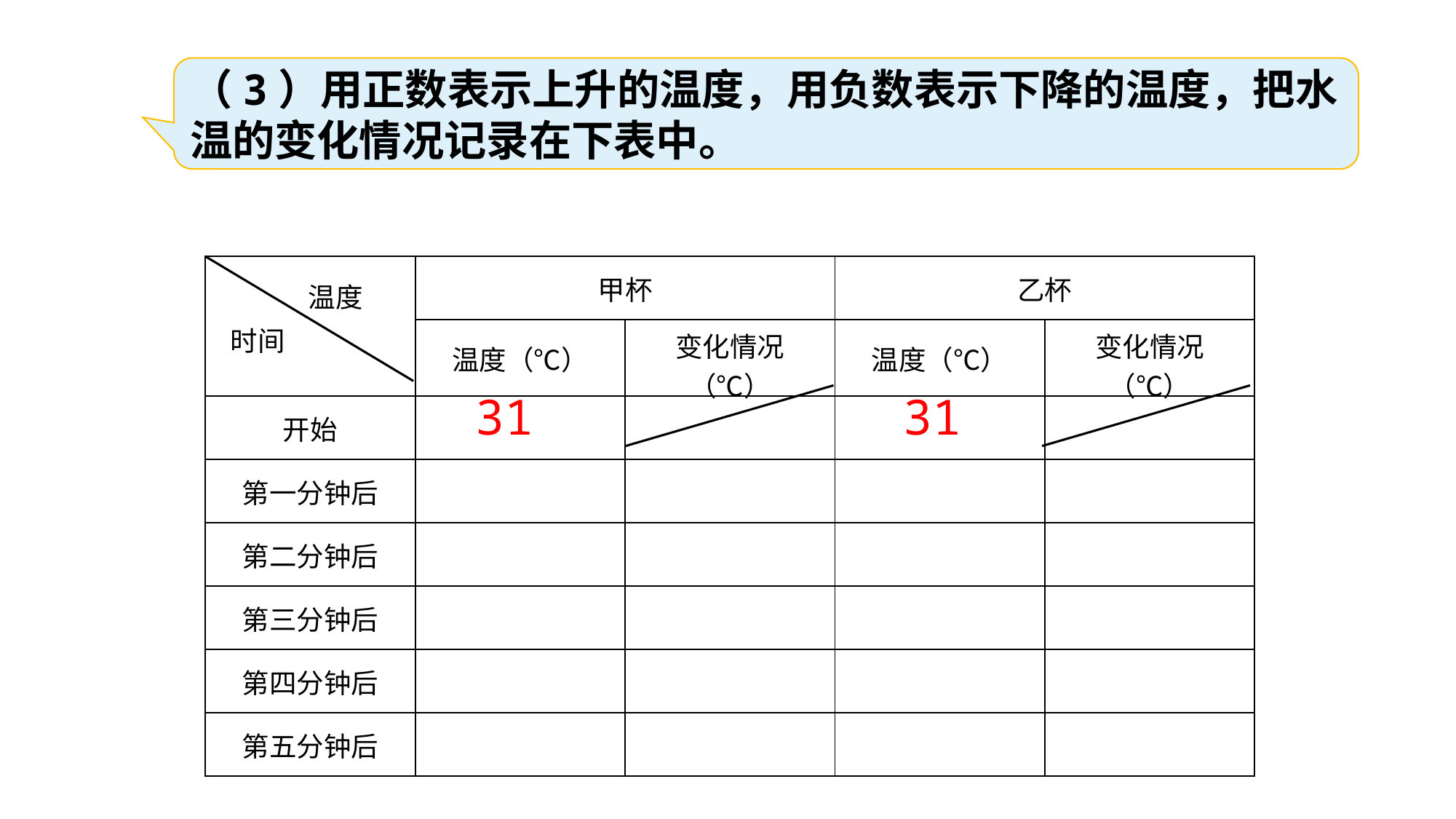

（3）用正数表示上升的温度，用负数表示下降的温度，把水温的变化情况记录在下表中。
|  | 甲杯 |  | 乙杯 |  |
| --- | --- | --- | --- | --- |
|  | 温度（℃） | 变化情况（℃） | 温度（℃） | 变化情况（℃） |
| 开始 |  |  |  |  |
| 第一分钟后 |  |  |  |  |
| 第二分钟后 |  |  |  |  |
| 第三分钟后 |  |  |  |  |
| 第四分钟后 |  |  |  |  |
| 第五分钟后 |  |  |  |  |
温度
时间
31
31